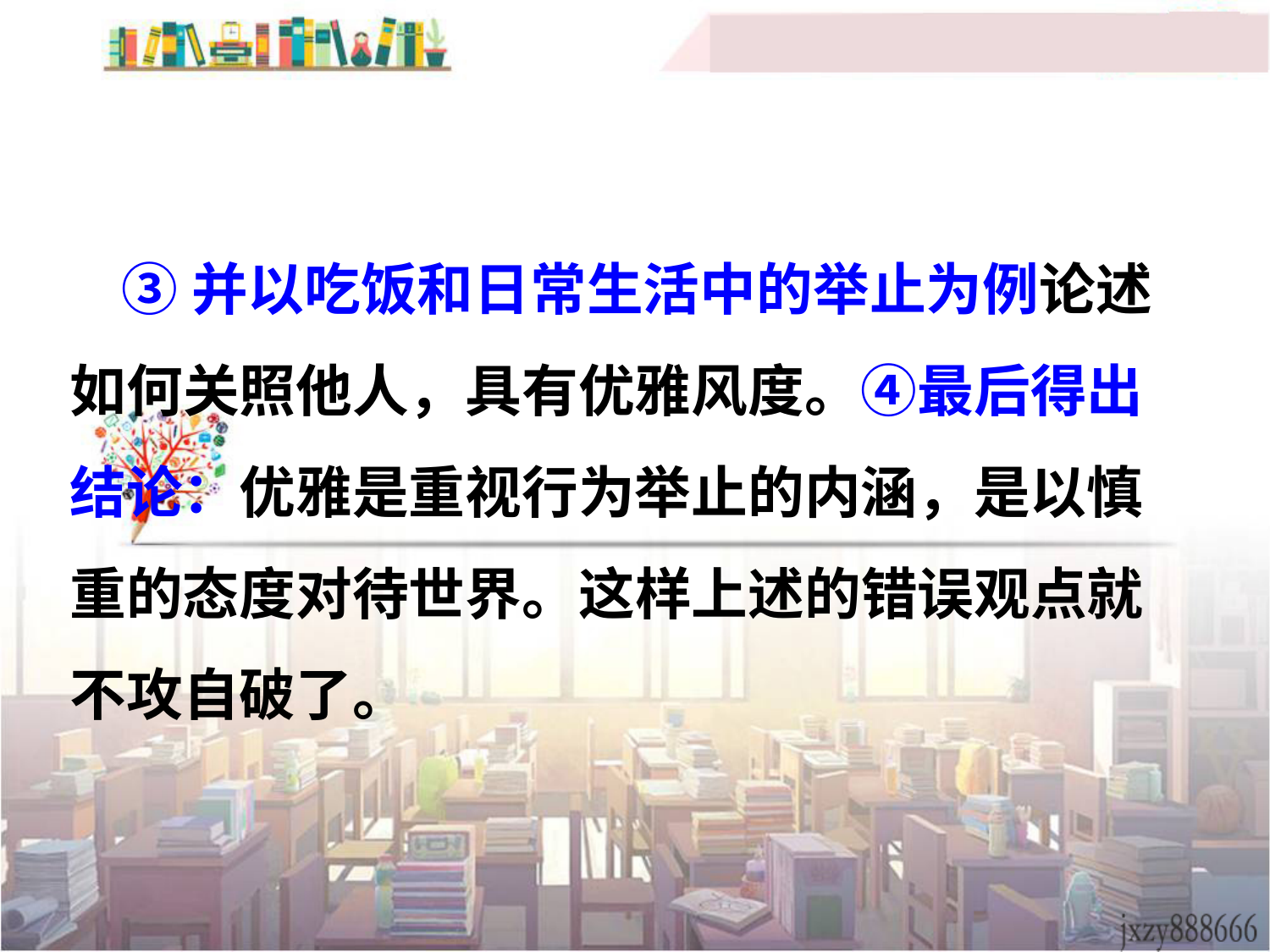

③并以吃饭和日常生活中的举止为例论述如何关照他人，具有优雅风度。④最后得出结论：优雅是重视行为举止的内涵，是以慎重的态度对待世界。这样上述的错误观点就不攻自破了。